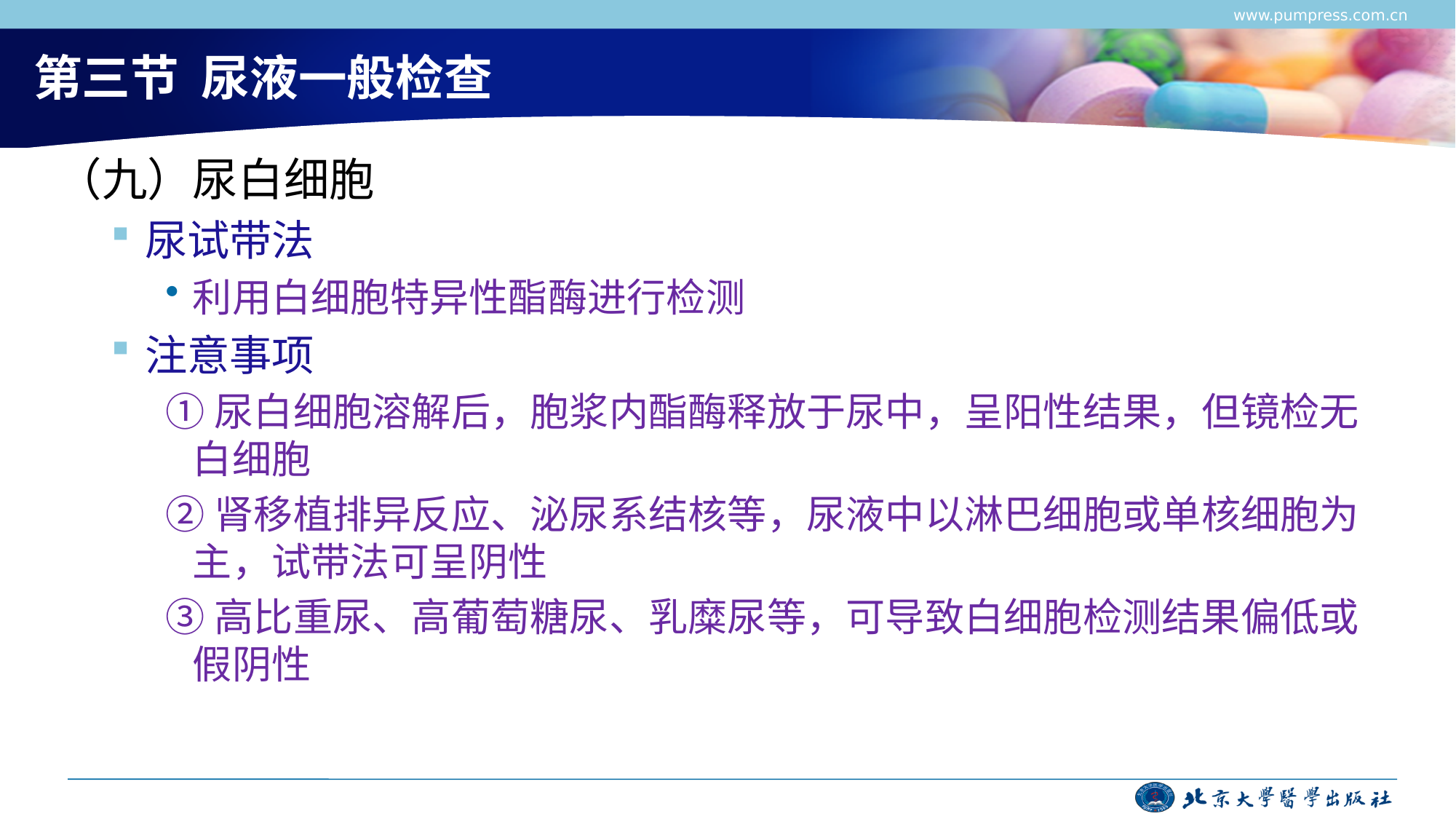

www.pumpress.com.cn
# 第三节  尿液一般检查
（九）尿白细胞
尿试带法
利用白细胞特异性酯酶进行检测
注意事项
①尿白细胞溶解后，胞浆内酯酶释放于尿中，呈阳性结果，但镜检无白细胞
②肾移植排异反应、泌尿系结核等，尿液中以淋巴细胞或单核细胞为主，试带法可呈阴性
③高比重尿、高葡萄糖尿、乳糜尿等，可导致白细胞检测结果偏低或假阴性